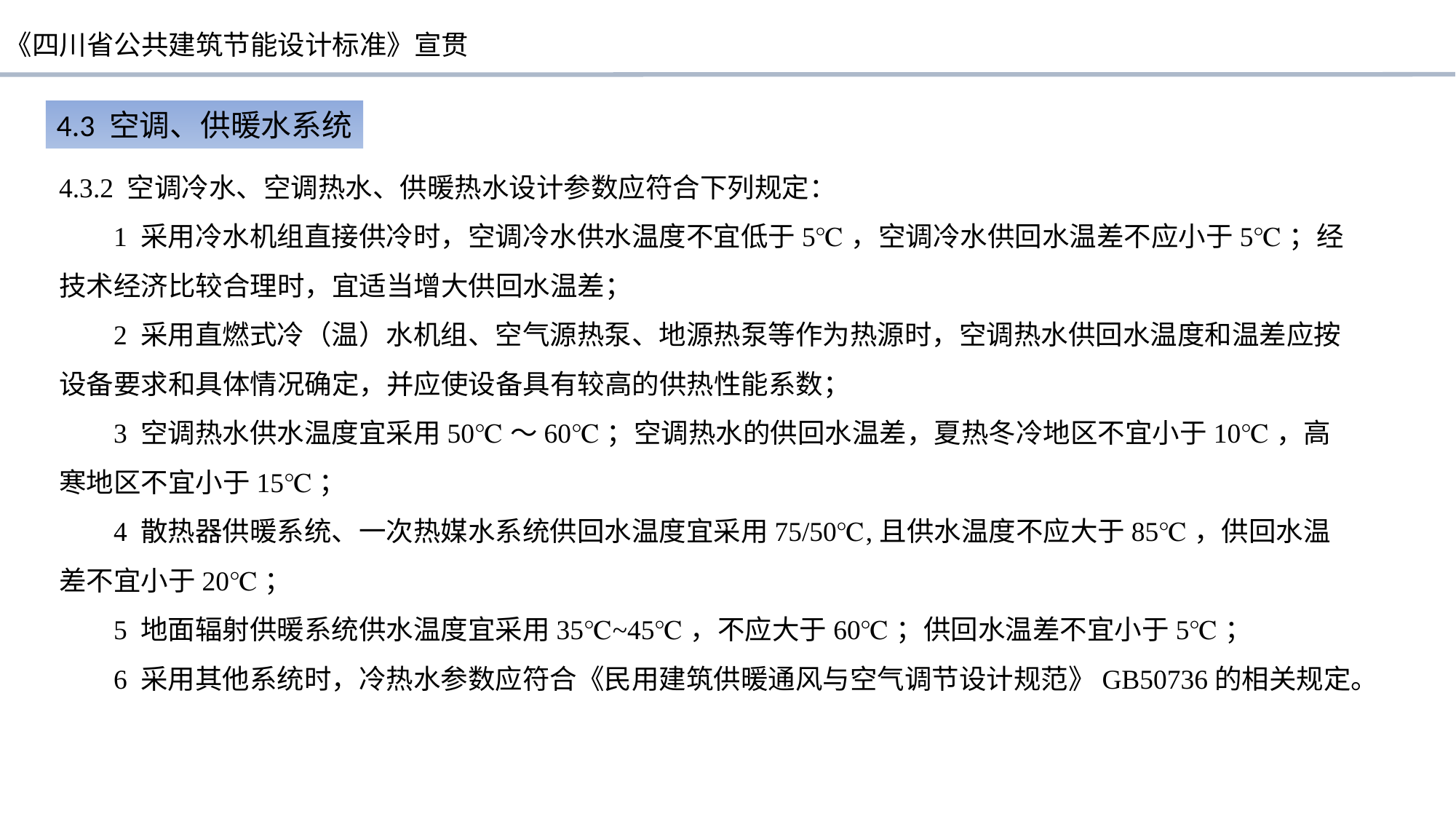

4.3 空调、供暖水系统
4.3.2 空调冷水、空调热水、供暖热水设计参数应符合下列规定：
1 采用冷水机组直接供冷时，空调冷水供水温度不宜低于5℃，空调冷水供回水温差不应小于5℃；经技术经济比较合理时，宜适当增大供回水温差；
2 采用直燃式冷（温）水机组、空气源热泵、地源热泵等作为热源时，空调热水供回水温度和温差应按设备要求和具体情况确定，并应使设备具有较高的供热性能系数；
3 空调热水供水温度宜采用50℃～60℃；空调热水的供回水温差，夏热冬冷地区不宜小于10℃，高寒地区不宜小于15℃；
4 散热器供暖系统、一次热媒水系统供回水温度宜采用75/50℃,且供水温度不应大于85℃，供回水温差不宜小于20℃；
5 地面辐射供暖系统供水温度宜采用35℃~45℃，不应大于60℃；供回水温差不宜小于5℃；
6 采用其他系统时，冷热水参数应符合《民用建筑供暖通风与空气调节设计规范》GB50736的相关规定。